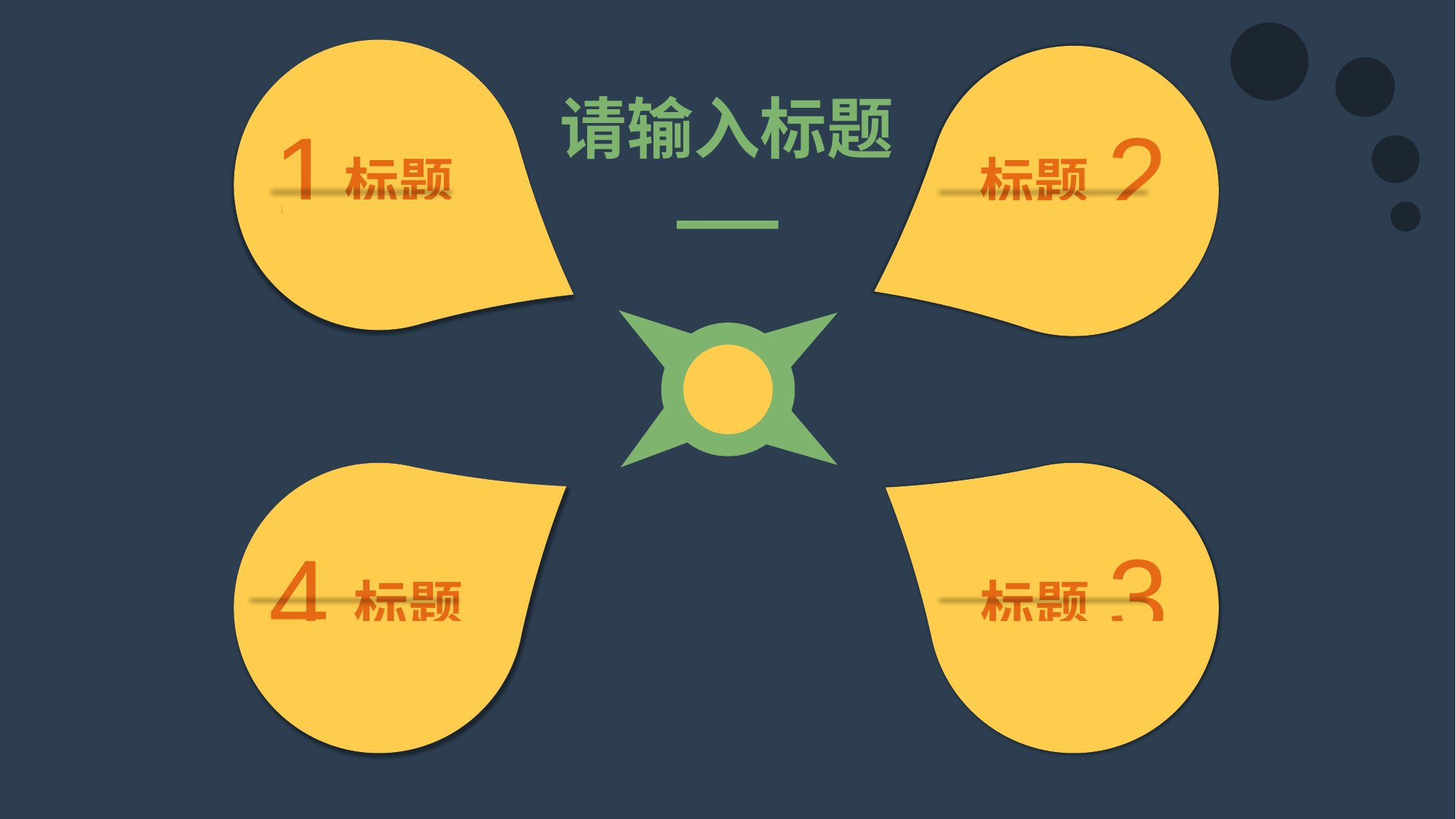

请输入标题
2
1
标题
标题

3
4
标题
标题